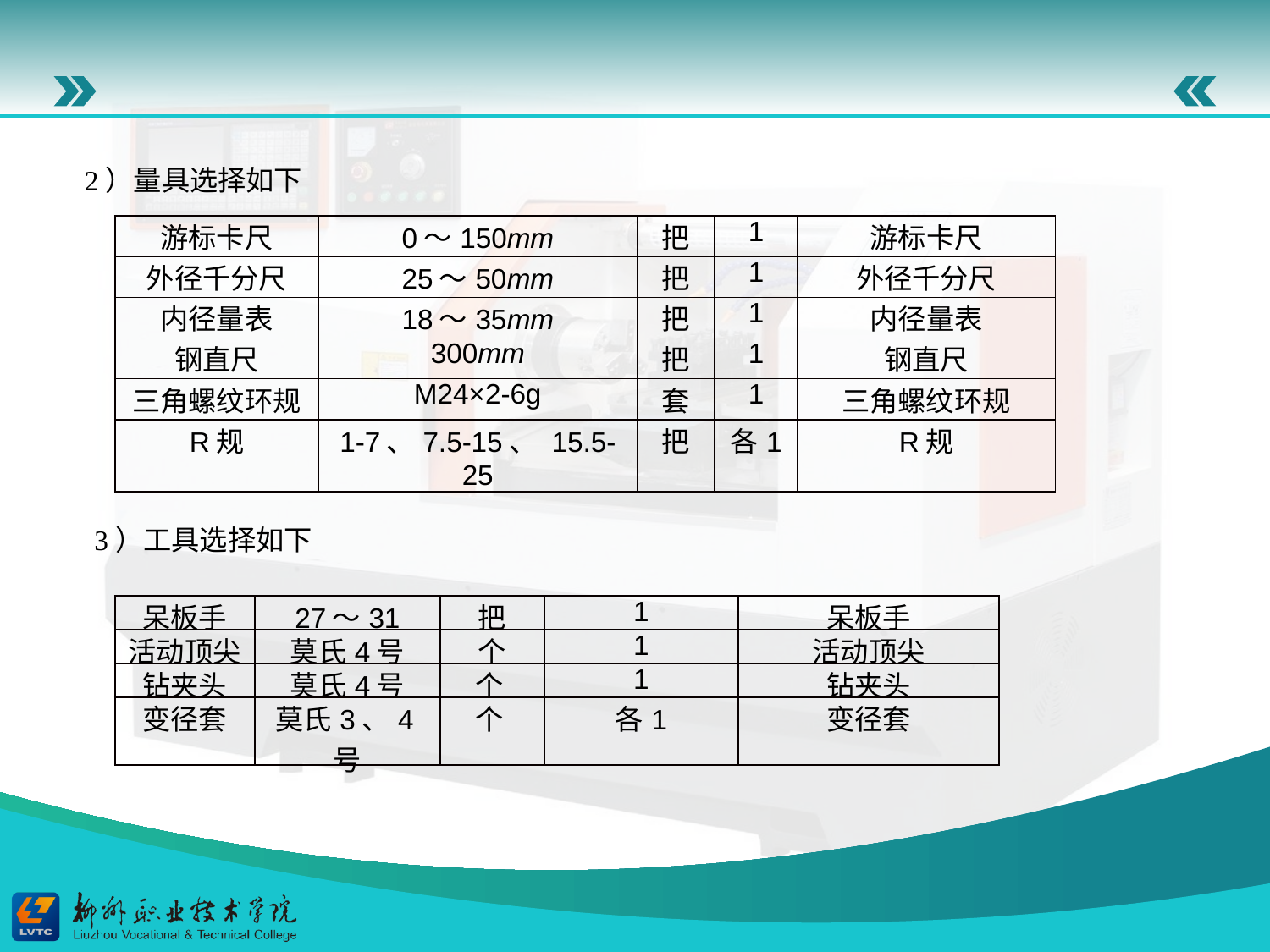

2）量具选择如下
| 游标卡尺 | 0～150mm | 把 | 1 | 游标卡尺 |
| --- | --- | --- | --- | --- |
| 外径千分尺 | 25～50mm | 把 | 1 | 外径千分尺 |
| 内径量表 | 18～35mm | 把 | 1 | 内径量表 |
| 钢直尺 | 300mm | 把 | 1 | 钢直尺 |
| 三角螺纹环规 | M24×2-6g | 套 | 1 | 三角螺纹环规 |
| R规 | 1-7、7.5-15、 15.5-25 | 把 | 各1 | R规 |
3）工具选择如下
| 呆板手 | 27～31 | 把 | 1 | 呆板手 |
| --- | --- | --- | --- | --- |
| 活动顶尖 | 莫氏4号 | 个 | 1 | 活动顶尖 |
| 钻夹头 | 莫氏4号 | 个 | 1 | 钻夹头 |
| 变径套 | 莫氏3、4号 | 个 | 各1 | 变径套 |